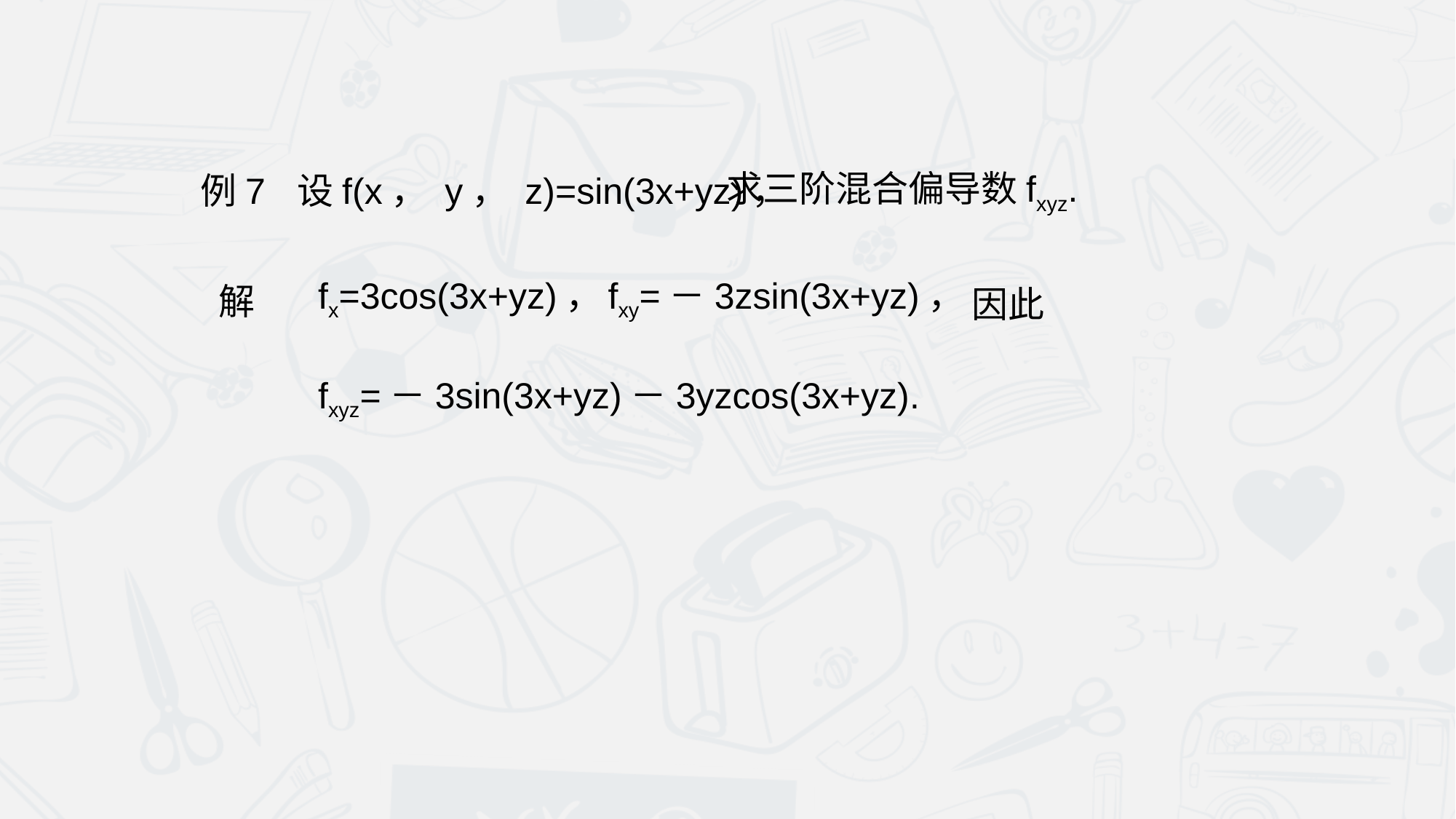

例7
设f(x， y， z)=sin(3x+yz)，
求三阶混合偏导数fxyz.
解
fx=3cos(3x+yz)，
fxy=－3zsin(3x+yz)，
因此
fxyz=－3sin(3x+yz)－3yzcos(3x+yz).